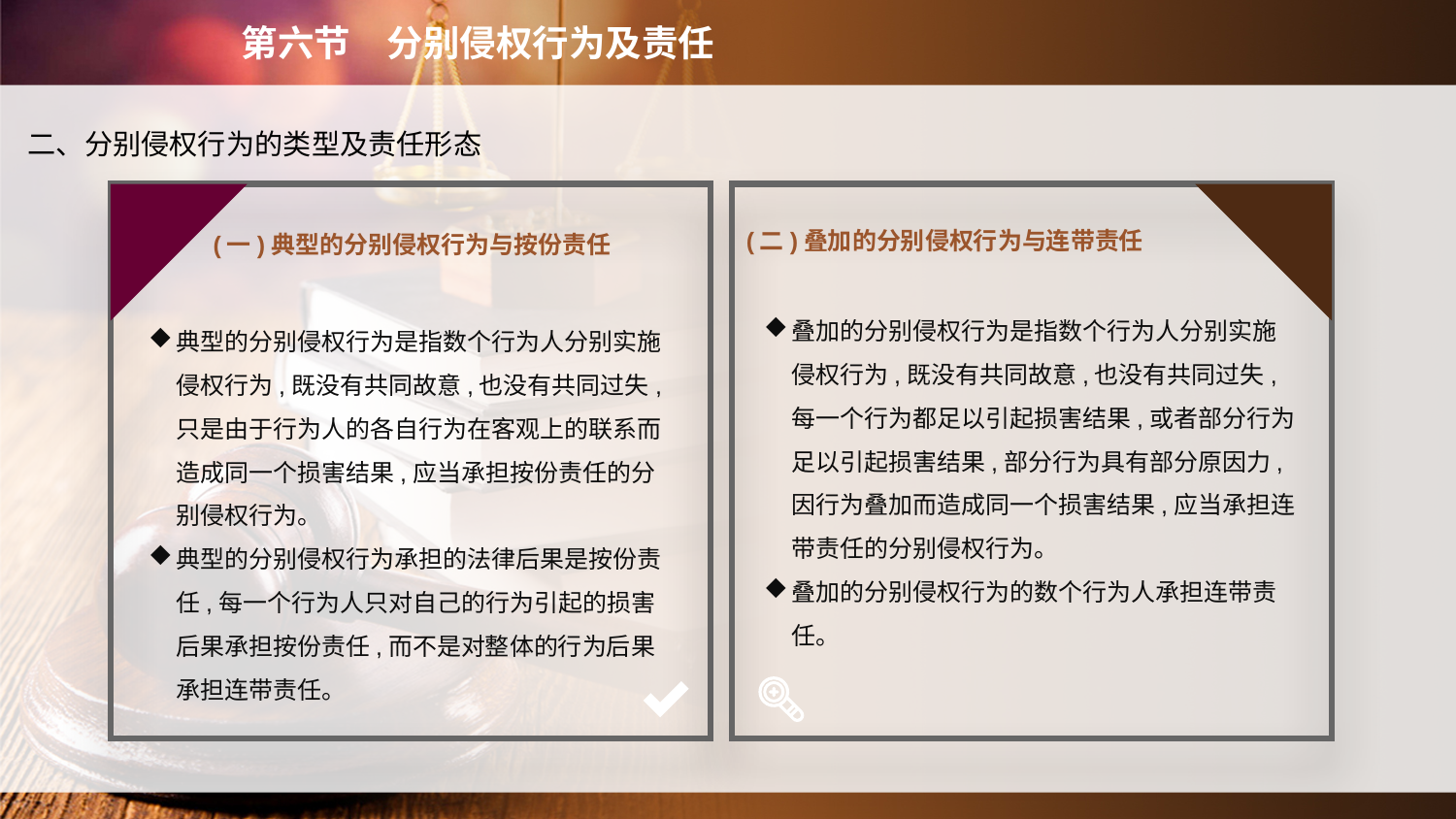

第六节　分别侵权行为及责任
二、分别侵权行为的类型及责任形态

(一)典型的分别侵权行为与按份责任
(二)叠加的分别侵权行为与连带责任
叠加的分别侵权行为是指数个行为人分别实施侵权行为,既没有共同故意,也没有共同过失,每一个行为都足以引起损害结果,或者部分行为足以引起损害结果,部分行为具有部分原因力,因行为叠加而造成同一个损害结果,应当承担连带责任的分别侵权行为。
叠加的分别侵权行为的数个行为人承担连带责任。

典型的分别侵权行为是指数个行为人分别实施侵权行为,既没有共同故意,也没有共同过失,只是由于行为人的各自行为在客观上的联系而造成同一个损害结果,应当承担按份责任的分别侵权行为。
典型的分别侵权行为承担的法律后果是按份责任,每一个行为人只对自己的行为引起的损害后果承担按份责任,而不是对整体的行为后果承担连带责任。